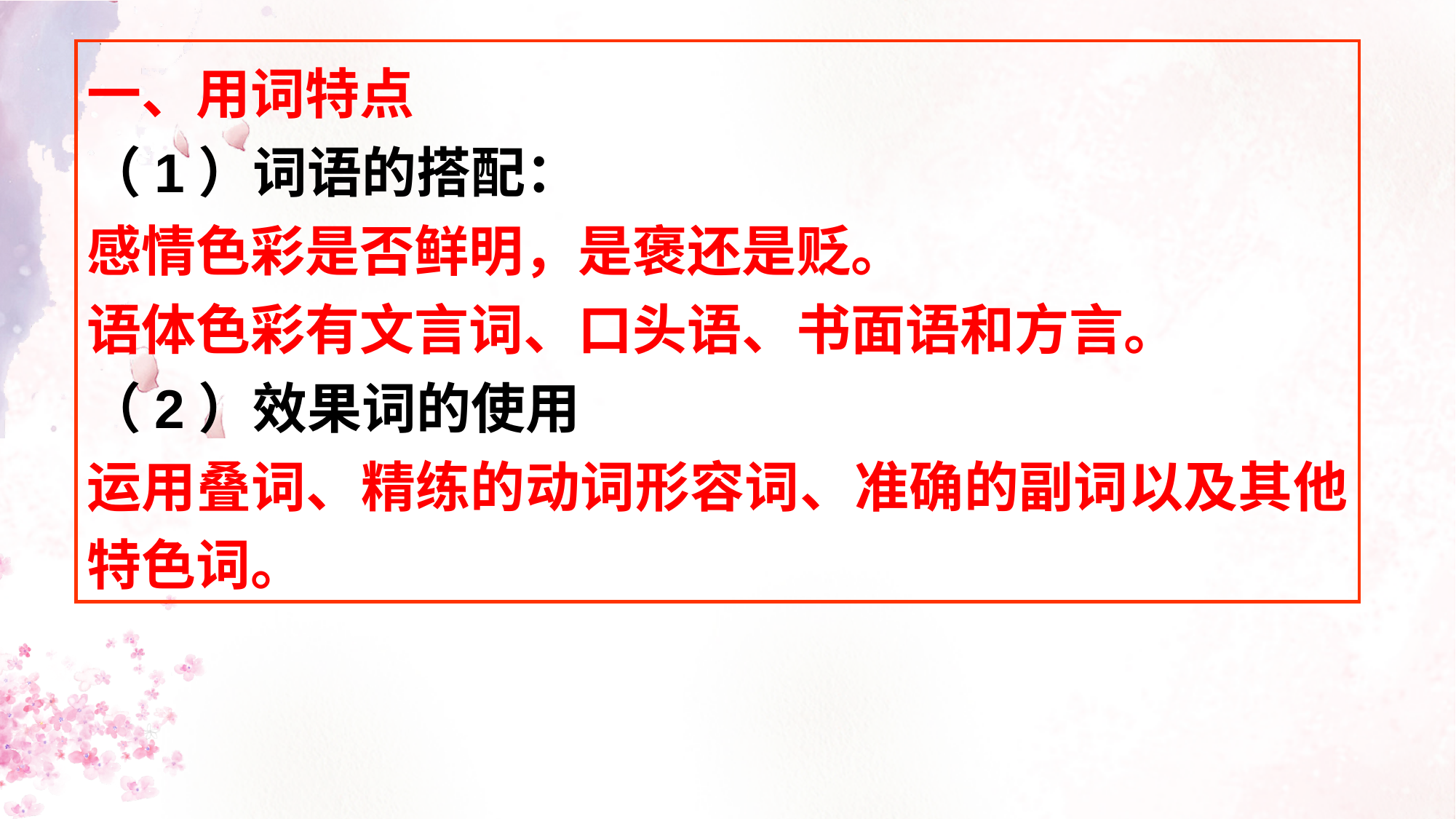

一、用词特点
（1）词语的搭配：
感情色彩是否鲜明，是褒还是贬。
语体色彩有文言词、口头语、书面语和方言。
（2）效果词的使用
运用叠词、精练的动词形容词、准确的副词以及其他特色词。